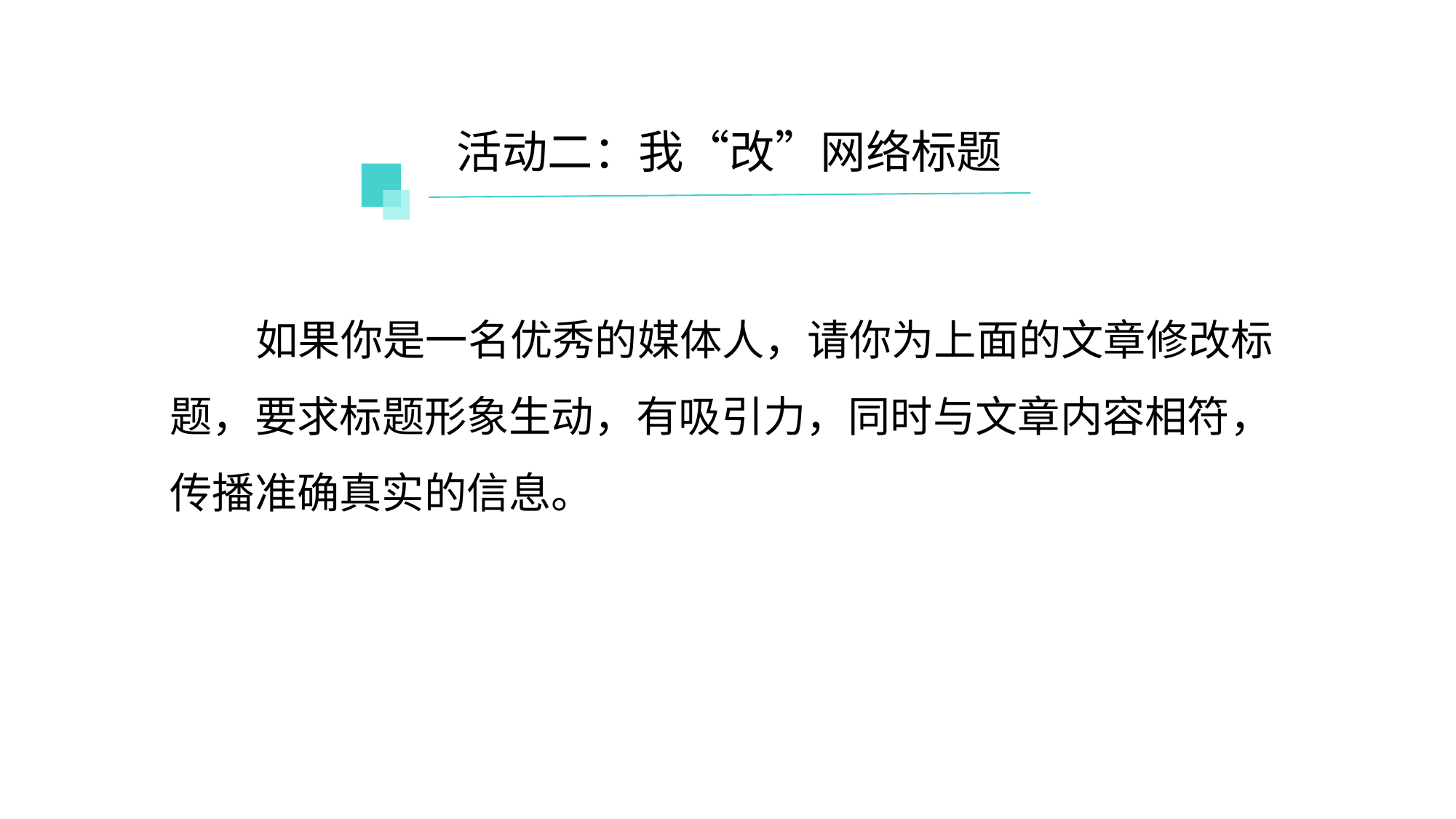

活动二：我“改”网络标题

        如果你是一名优秀的媒体人，请你为上面的文章修改标题，要求标题形象生动，有吸引力，同时与文章内容相符，传播准确真实的信息。